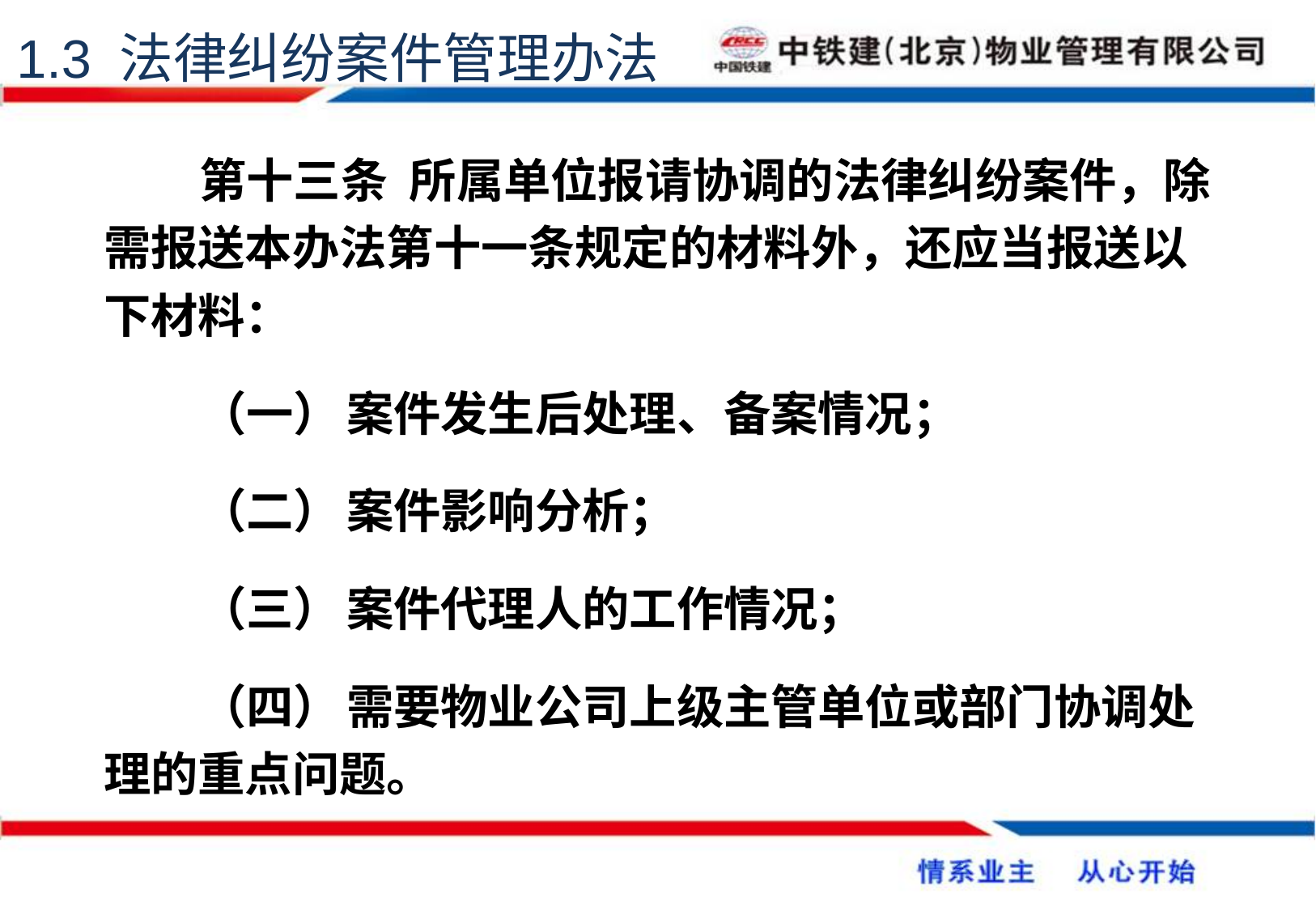

1.3 法律纠纷案件管理办法
第十三条  所属单位报请协调的法律纠纷案件，除需报送本办法第十一条规定的材料外，还应当报送以下材料：
（一）	案件发生后处理、备案情况；
（二）	案件影响分析；
（三）	案件代理人的工作情况；
（四）	需要物业公司上级主管单位或部门协调处理的重点问题。
46